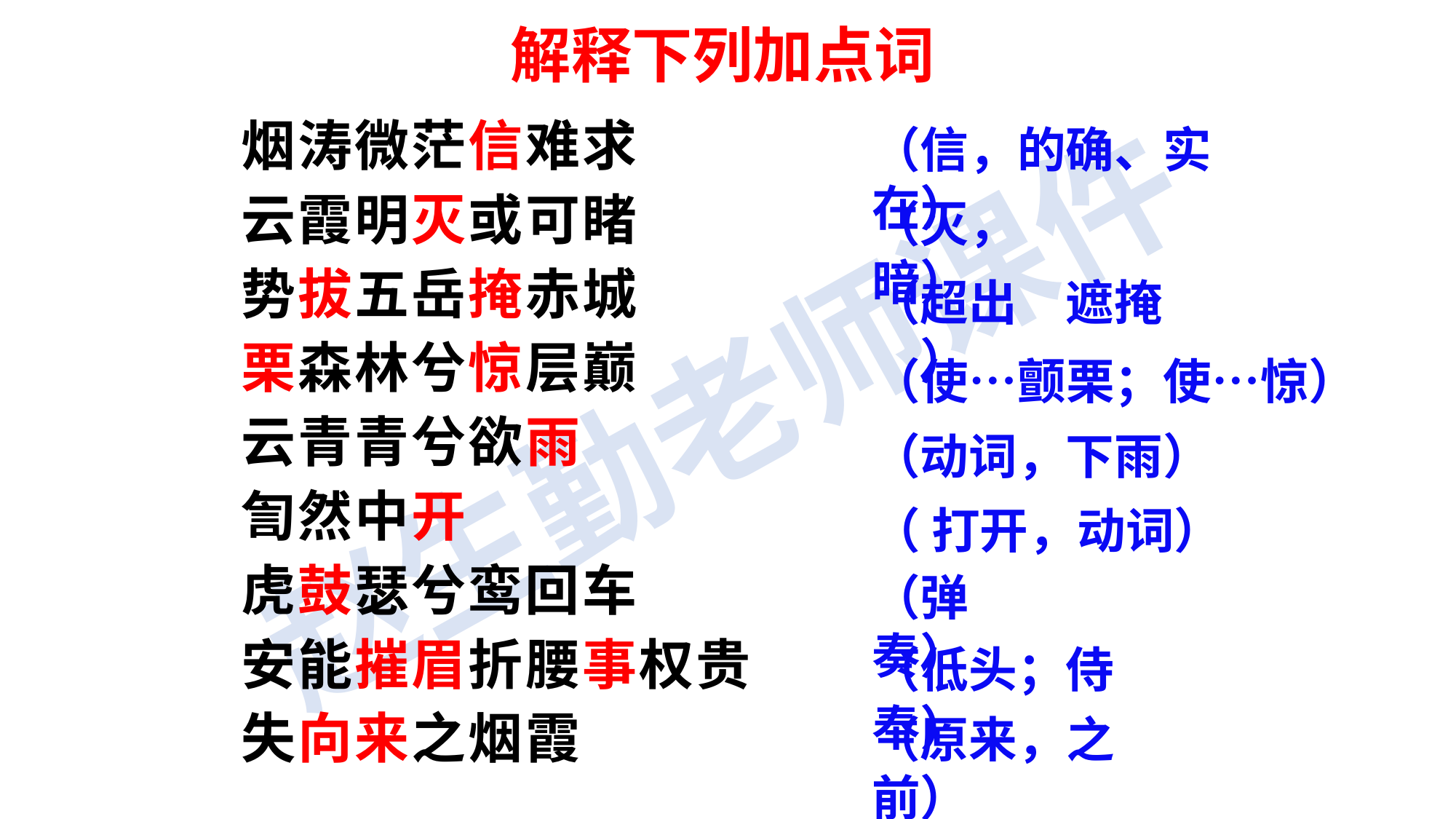

解释下列加点词
（信，的确、实在）
烟涛微茫信难求
云霞明灭或可睹
势拔五岳掩赤城
栗森林兮惊层巅
云青青兮欲雨
訇然中开
虎鼓瑟兮鸾回车
安能摧眉折腰事权贵
失向来之烟霞
（灭，暗）
（超出　遮掩　）
（使…颤栗；使…惊）
（动词，下雨）
（ 打开，动词）
（弹奏）
（低头；侍奉）
（原来，之前）